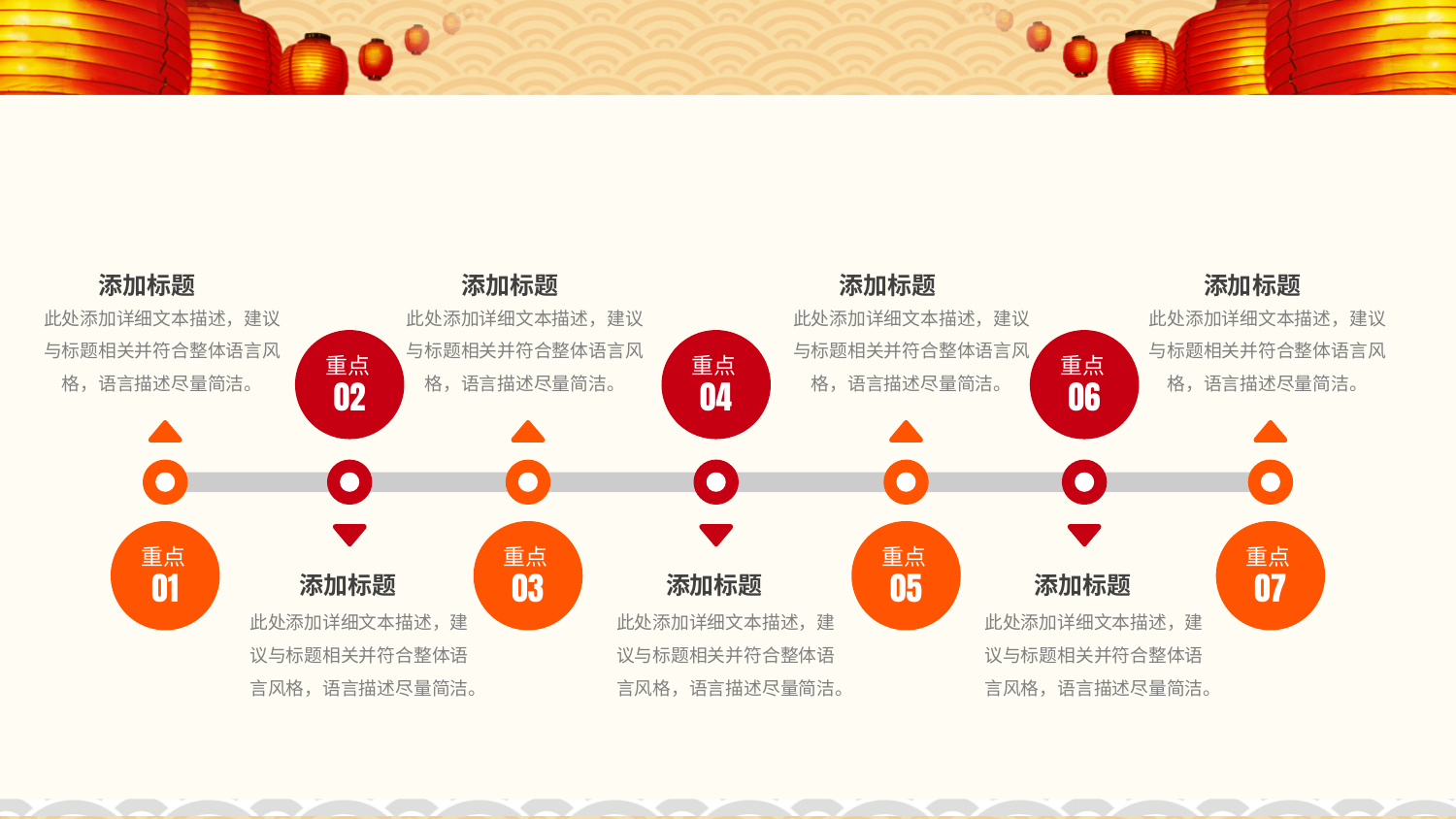

添加标题
添加标题
添加标题
添加标题
此处添加详细文本描述，建议与标题相关并符合整体语言风格，语言描述尽量简洁。
此处添加详细文本描述，建议与标题相关并符合整体语言风格，语言描述尽量简洁。
此处添加详细文本描述，建议与标题相关并符合整体语言风格，语言描述尽量简洁。
此处添加详细文本描述，建议与标题相关并符合整体语言风格，语言描述尽量简洁。
重点02
重点04
重点06

重点01
重点03
重点05
重点07

添加标题
添加标题
添加标题
此处添加详细文本描述，建议与标题相关并符合整体语言风格，语言描述尽量简洁。
此处添加详细文本描述，建议与标题相关并符合整体语言风格，语言描述尽量简洁。
此处添加详细文本描述，建议与标题相关并符合整体语言风格，语言描述尽量简洁。